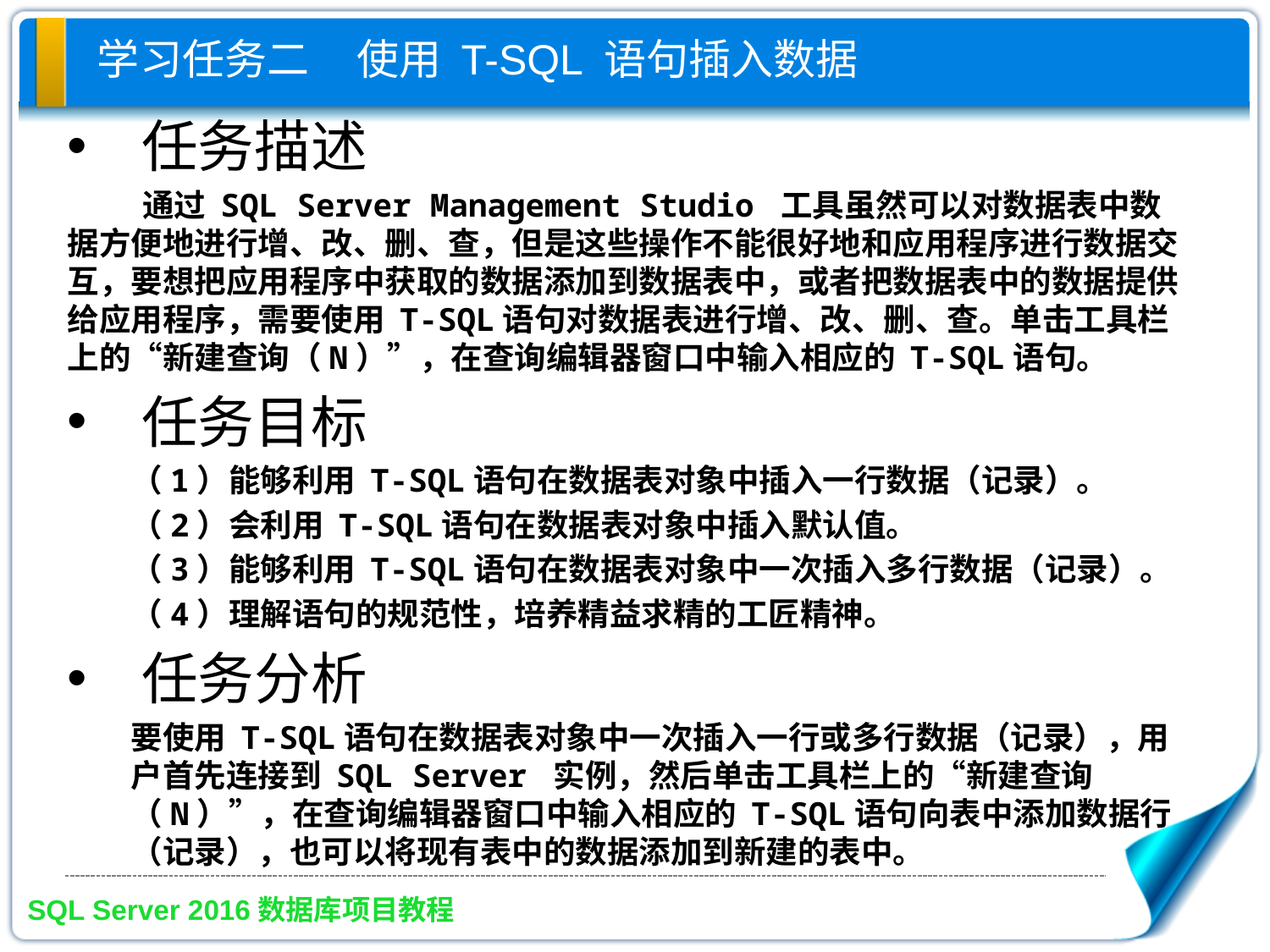

# 学习任务二     使用 T-SQL 语句插入数据
任务描述
通过 SQL Server Management Studio 工具虽然可以对数据表中数据方便地进行增、改、删、查，但是这些操作不能很好地和应用程序进行数据交互，要想把应用程序中获取的数据添加到数据表中，或者把数据表中的数据提供给应用程序，需要使用 T-SQL语句对数据表进行增、改、删、查。单击工具栏上的“新建查询（N）”，在查询编辑器窗口中输入相应的 T-SQL语句。
任务目标
（1）能够利用 T-SQL语句在数据表对象中插入一行数据（记录）。
（2）会利用 T-SQL语句在数据表对象中插入默认值。
（3）能够利用 T-SQL语句在数据表对象中一次插入多行数据（记录）。
（4）理解语句的规范性，培养精益求精的工匠精神。
任务分析
要使用 T-SQL语句在数据表对象中一次插入一行或多行数据（记录），用户首先连接到 SQL Server 实例，然后单击工具栏上的“新建查询（N）”，在查询编辑器窗口中输入相应的 T-SQL语句向表中添加数据行（记录），也可以将现有表中的数据添加到新建的表中。